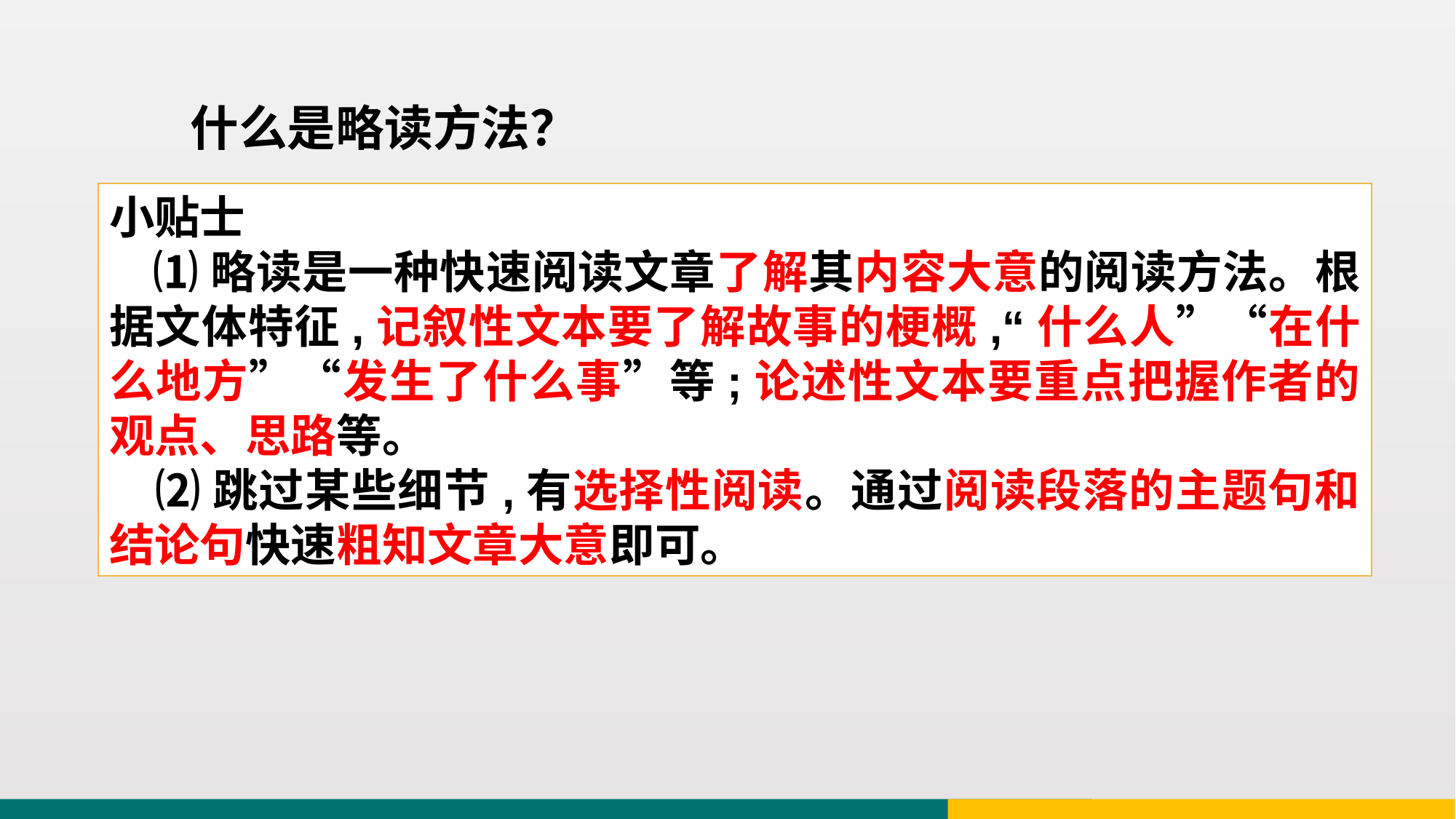

什么是略读方法？
小贴士
    ⑴略读是一种快速阅读文章了解其内容大意的阅读方法。根据文体特征,记叙性文本要了解故事的梗概,“什么人”“在什么地方”“发生了什么事”等;论述性文本要重点把握作者的观点、思路等。
    ⑵跳过某些细节,有选择性阅读。通过阅读段落的主题句和结论句快速粗知文章大意即可。